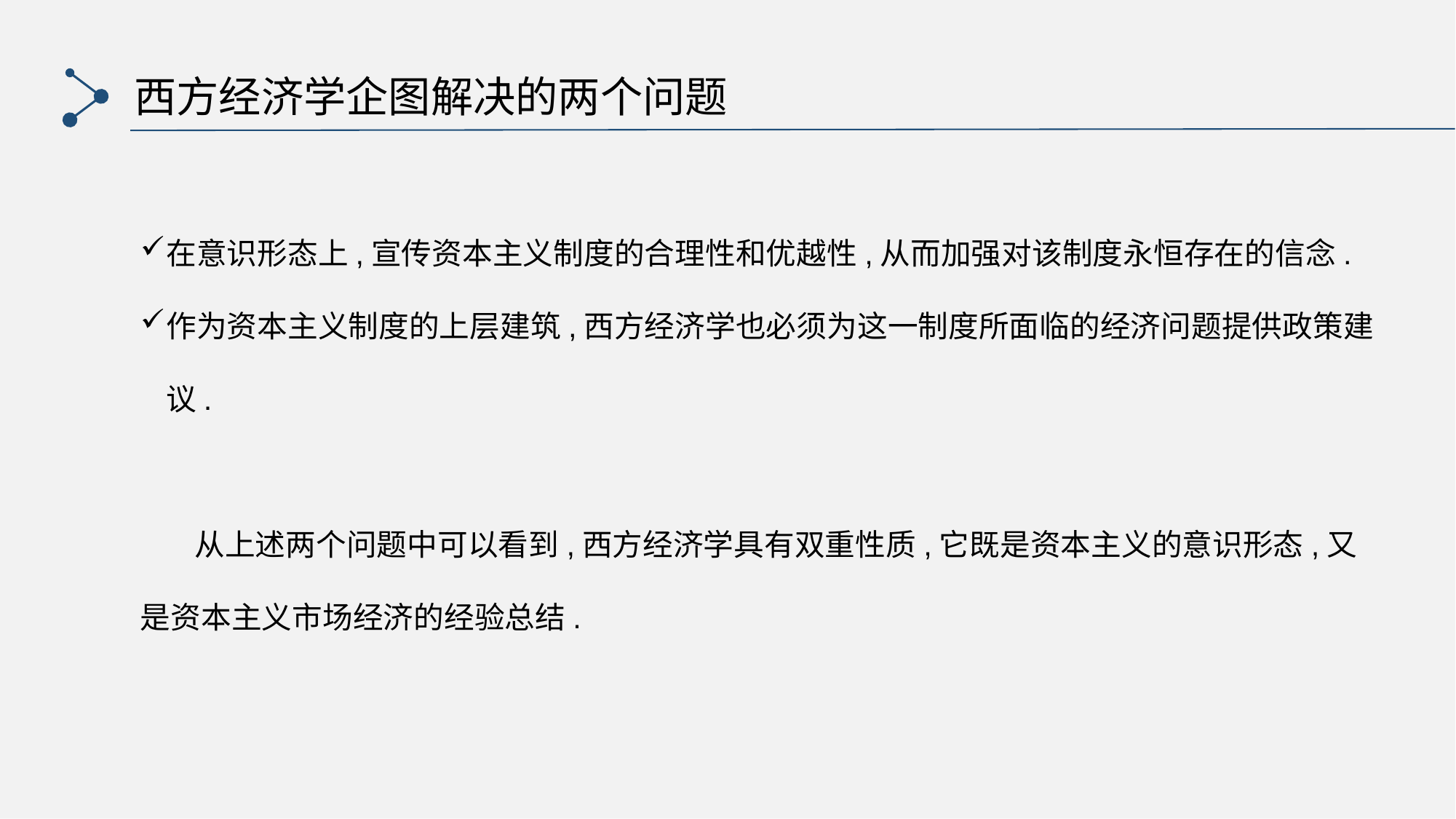

西方经济学企图解决的两个问题
在意识形态上,宣传资本主义制度的合理性和优越性,从而加强对该制度永恒存在的信念.
作为资本主义制度的上层建筑,西方经济学也必须为这一制度所面临的经济问题提供政策建议.
       从上述两个问题中可以看到,西方经济学具有双重性质,它既是资本主义的意识形态,又是资本主义市场经济的经验总结.